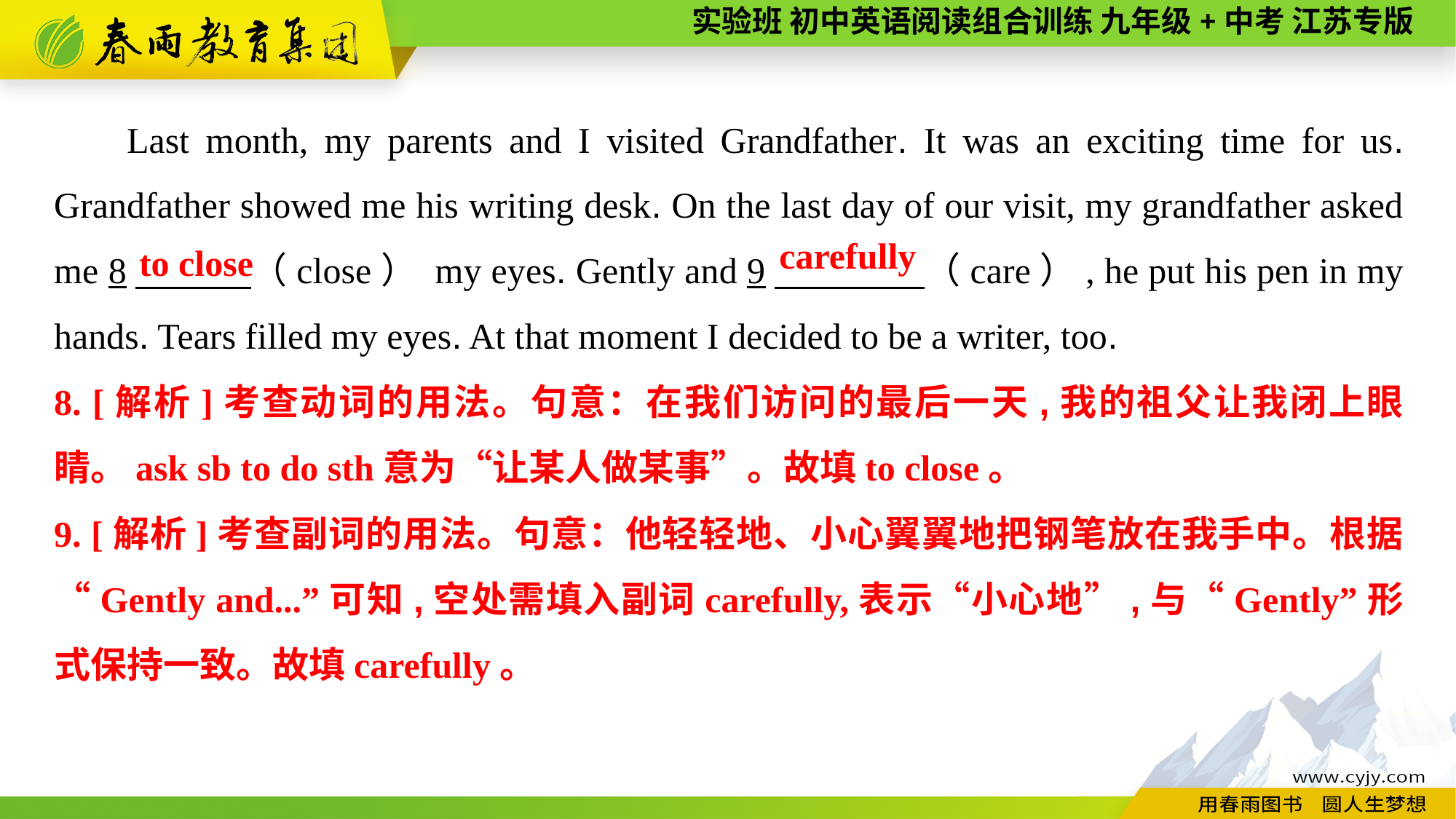

Last month, my parents and I visited Grandfather. It was an exciting time for us. Grandfather showed me his writing desk. On the last day of our visit, my grandfather asked me 8　         （close） my eyes. Gently and 9　             （care）, he put his pen in my hands. Tears filled my eyes. At that moment I decided to be a writer, too.
carefully
to close
8. [解析]考查动词的用法。句意：在我们访问的最后一天,我的祖父让我闭上眼睛。ask sb to do sth意为“让某人做某事”。故填to close。
9. [解析]考查副词的用法。句意：他轻轻地、小心翼翼地把钢笔放在我手中。根据“Gently and...”可知,空处需填入副词carefully,表示“小心地”,与“Gently”形式保持一致。故填carefully。